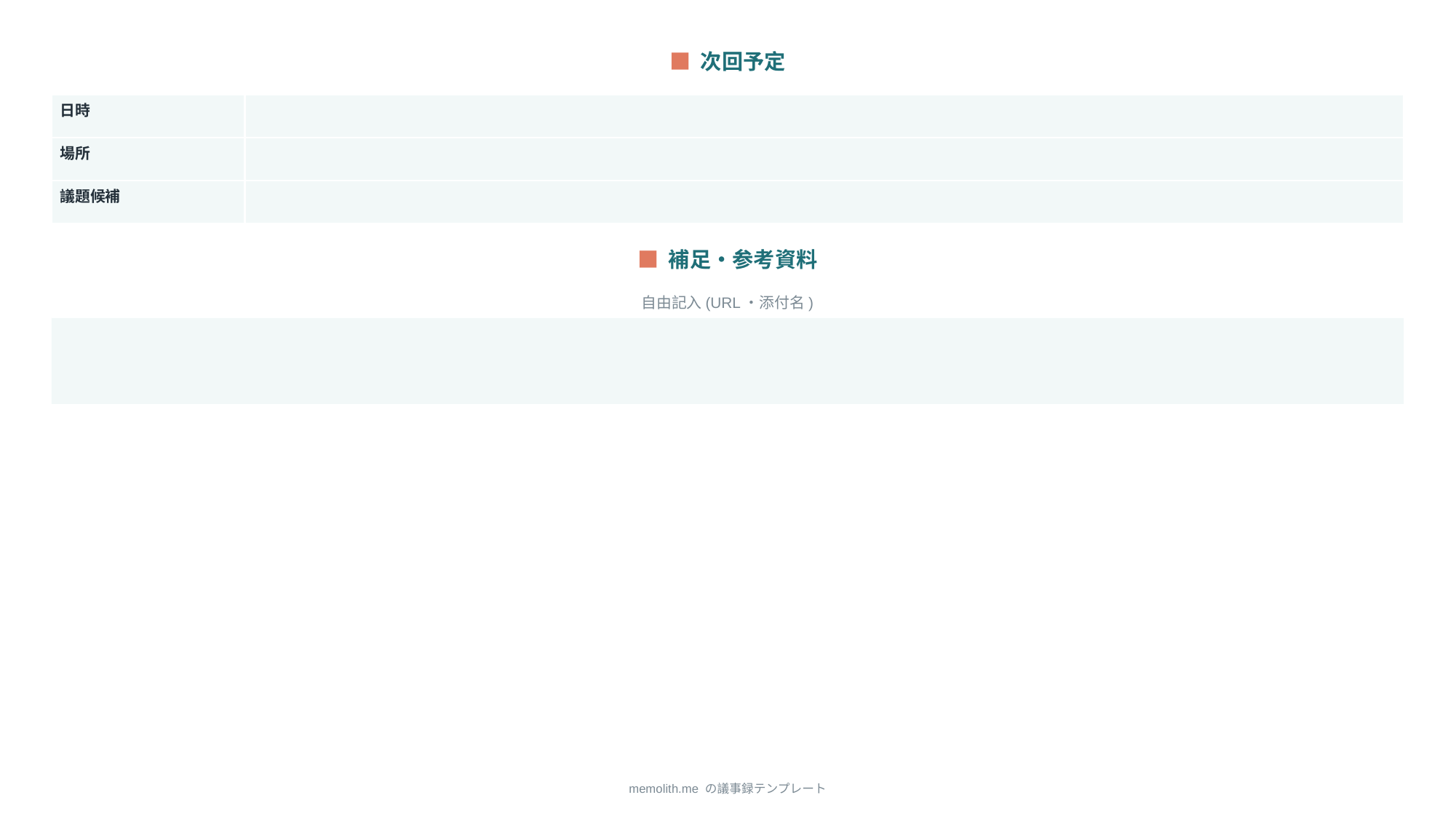

■ 次回予定
| 日時 |  |
| --- | --- |
| 場所 |  |
| 議題候補 |  |
■ 補足・参考資料
自由記入(URL・添付名)

memolith.me の議事録テンプレート